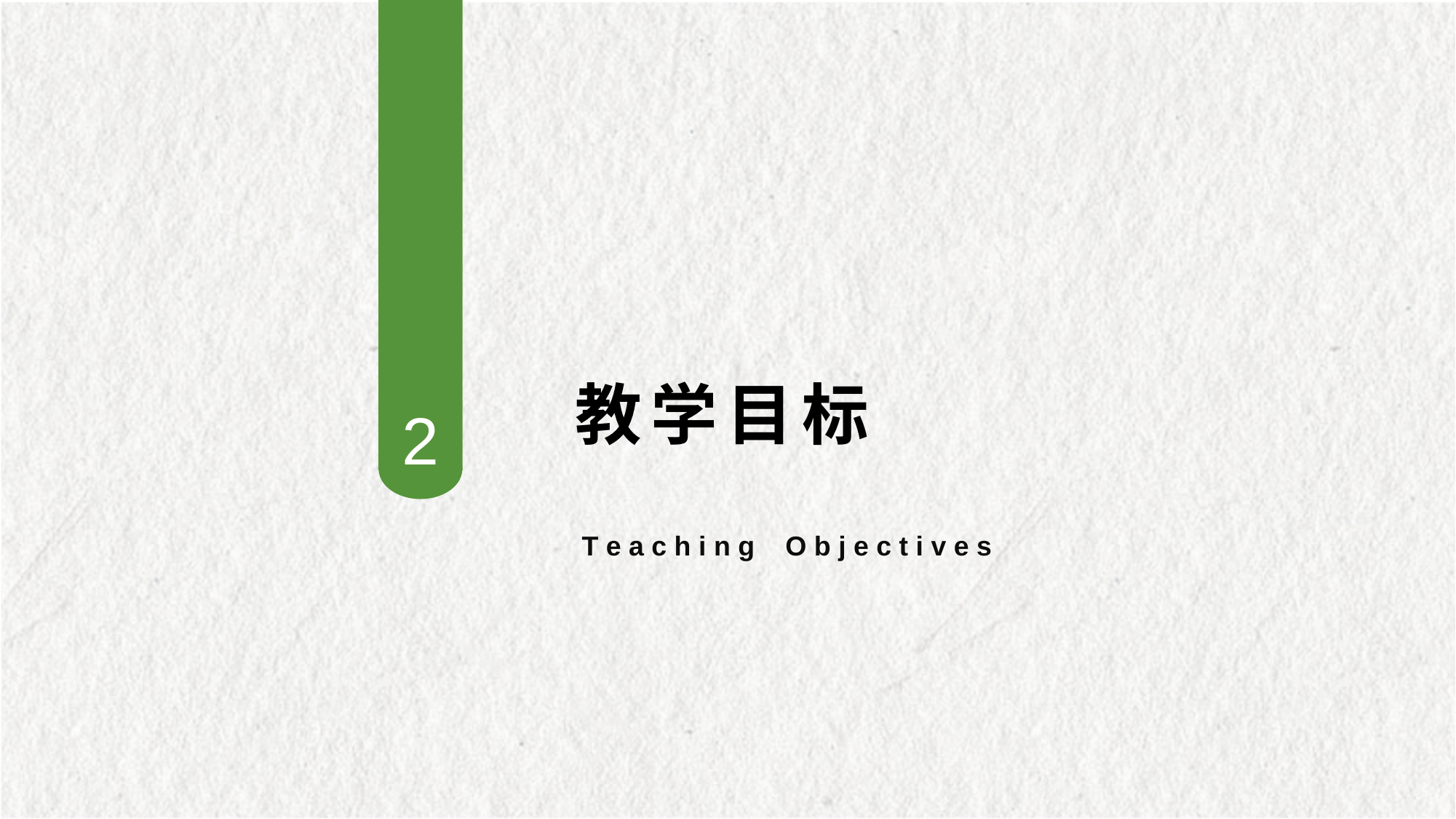

2
教学目标
T e a c h i n g    O b j e c t i v e s